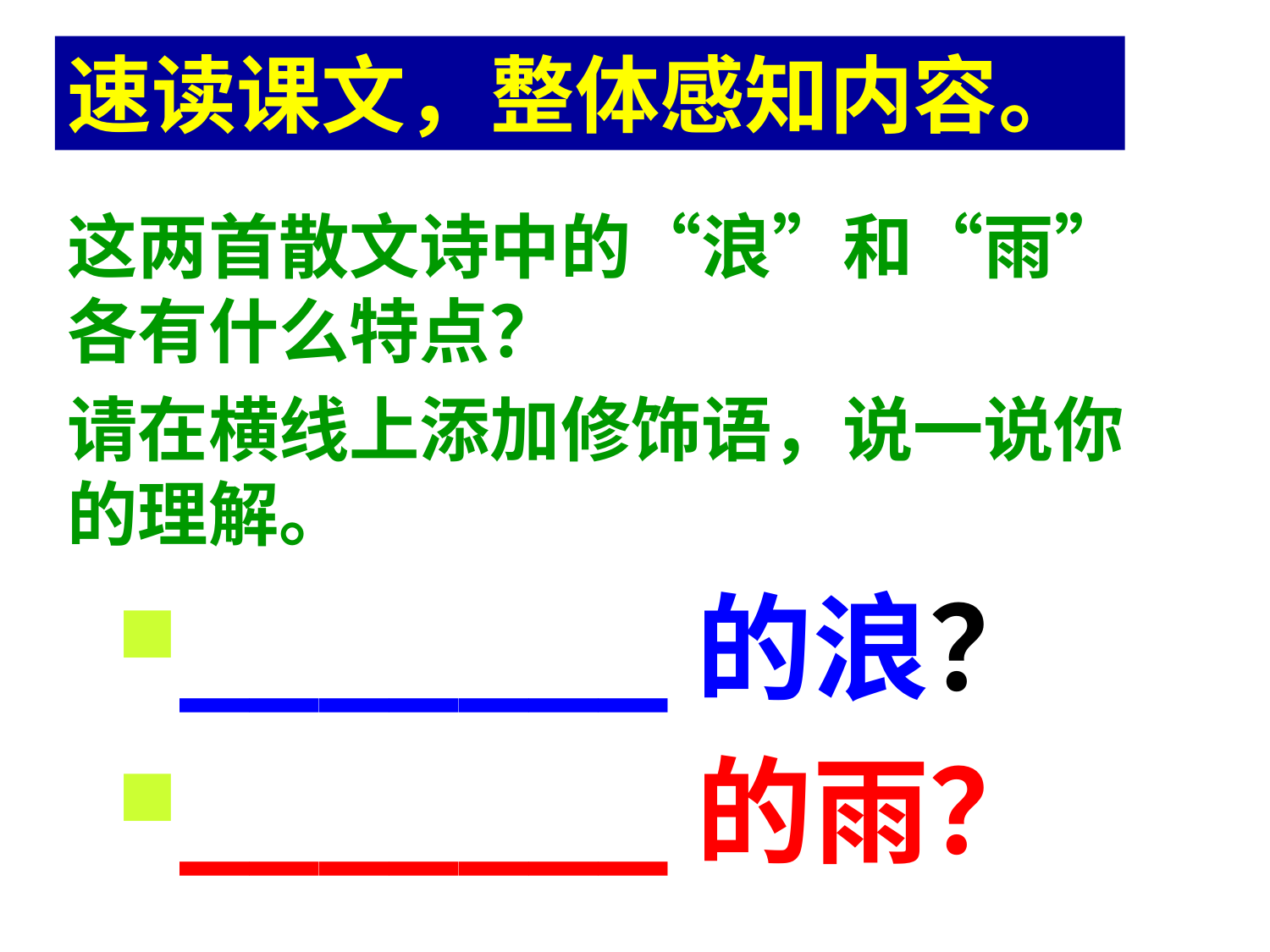

速读课文，整体感知内容。
这两首散文诗中的“浪”和“雨” 各有什么特点？
请在横线上添加修饰语，说一说你的理解。
_______的浪？
_______的雨？